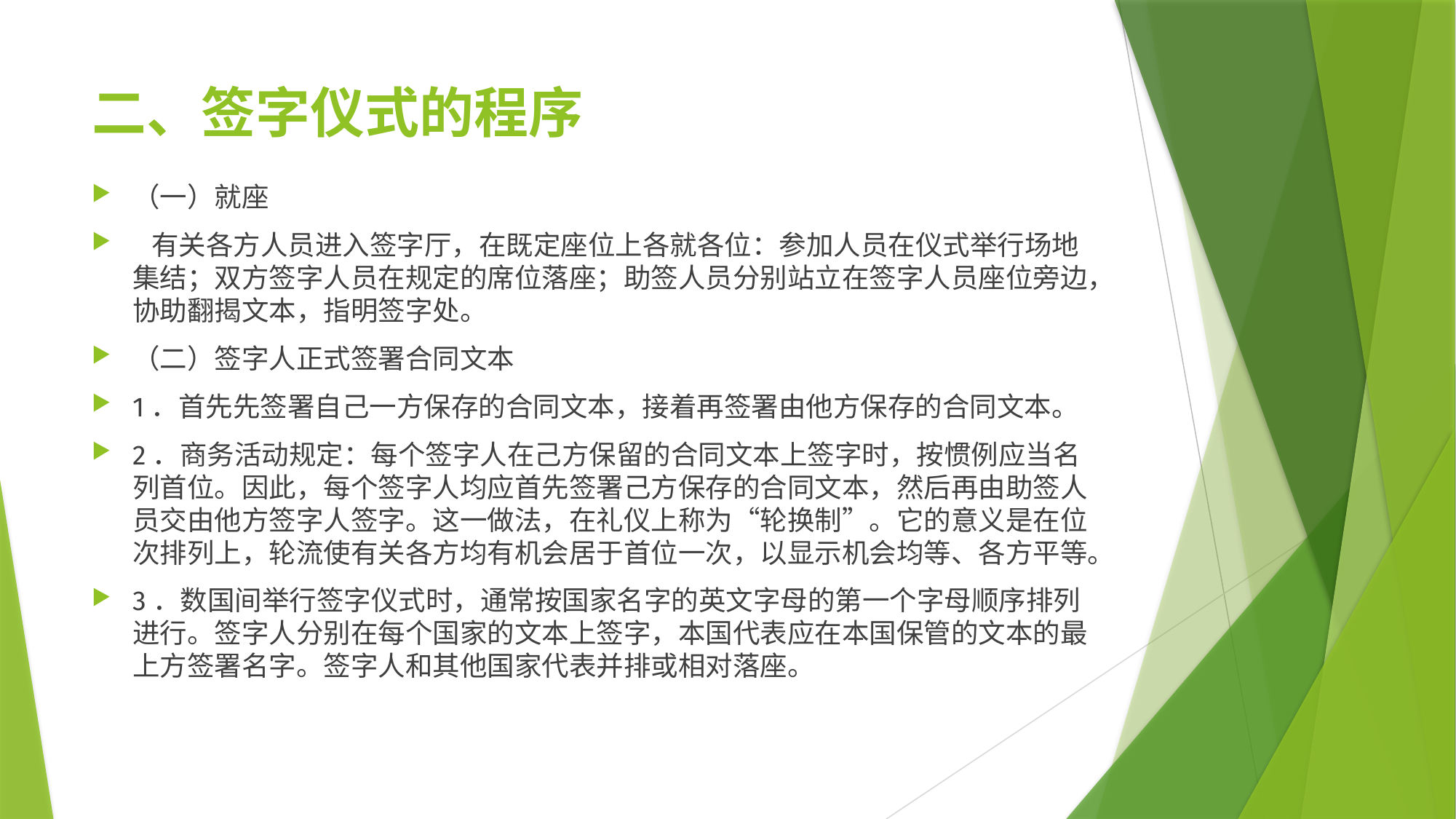

# 二、签字仪式的程序
（一）就座
  有关各方人员进入签字厅，在既定座位上各就各位：参加人员在仪式举行场地集结；双方签字人员在规定的席位落座；助签人员分别站立在签字人员座位旁边，协助翻揭文本，指明签字处。
（二）签字人正式签署合同文本
1．首先先签署自己一方保存的合同文本，接着再签署由他方保存的合同文本。
2．商务活动规定：每个签字人在己方保留的合同文本上签字时，按惯例应当名列首位。因此，每个签字人均应首先签署己方保存的合同文本，然后再由助签人员交由他方签字人签字。这一做法，在礼仪上称为“轮换制”。它的意义是在位次排列上，轮流使有关各方均有机会居于首位一次，以显示机会均等、各方平等。
3．数国间举行签字仪式时，通常按国家名字的英文字母的第一个字母顺序排列进行。签字人分别在每个国家的文本上签字，本国代表应在本国保管的文本的最上方签署名字。签字人和其他国家代表并排或相对落座。